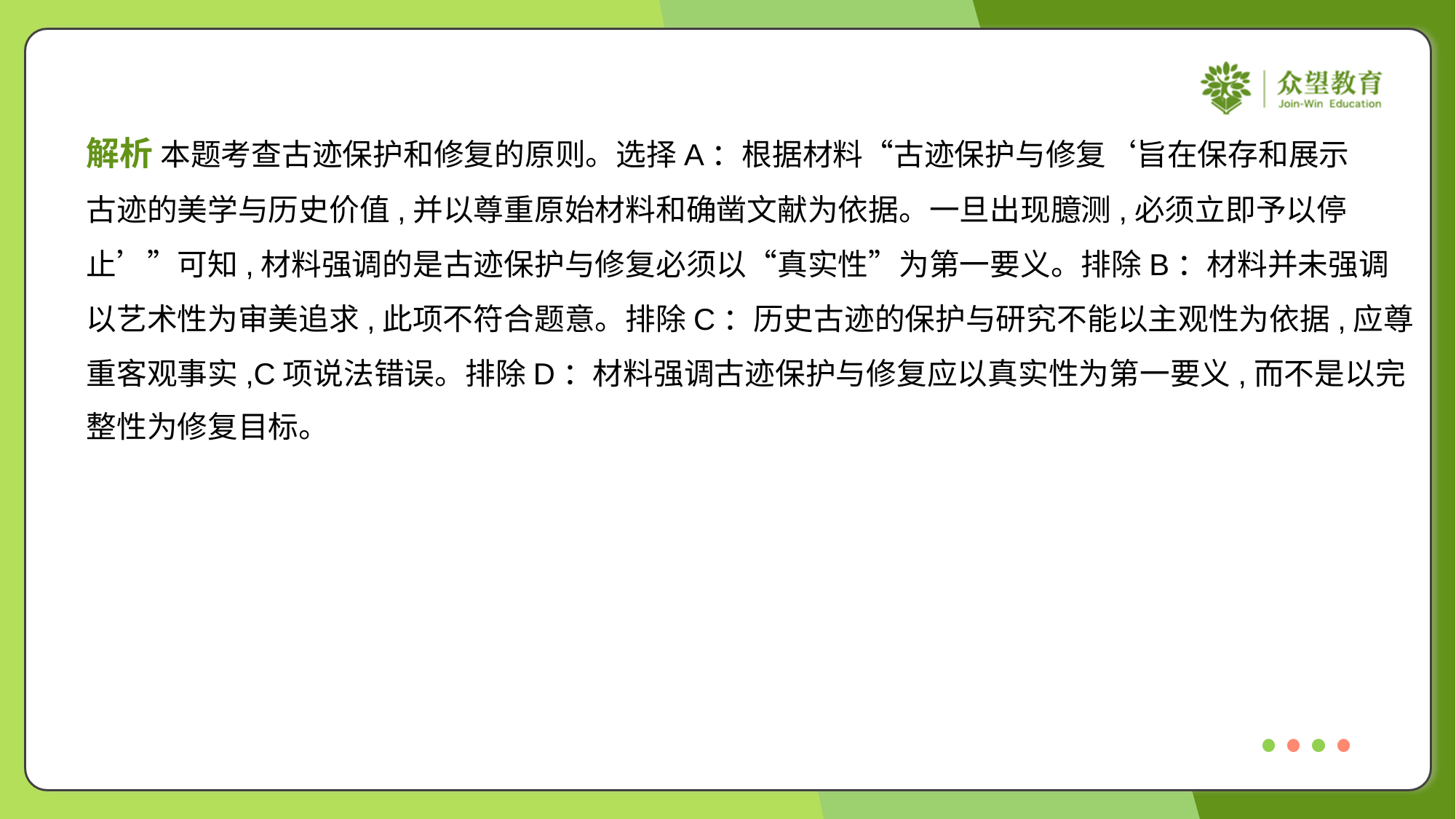

解析 本题考查古迹保护和修复的原则。选择A：根据材料“古迹保护与修复‘旨在保存和展示
古迹的美学与历史价值,并以尊重原始材料和确凿文献为依据。一旦出现臆测,必须立即予以停
止’”可知,材料强调的是古迹保护与修复必须以“真实性”为第一要义。排除B：材料并未强调
以艺术性为审美追求,此项不符合题意。排除C：历史古迹的保护与研究不能以主观性为依据,应尊
重客观事实,C项说法错误。排除D：材料强调古迹保护与修复应以真实性为第一要义,而不是以完
整性为修复目标。